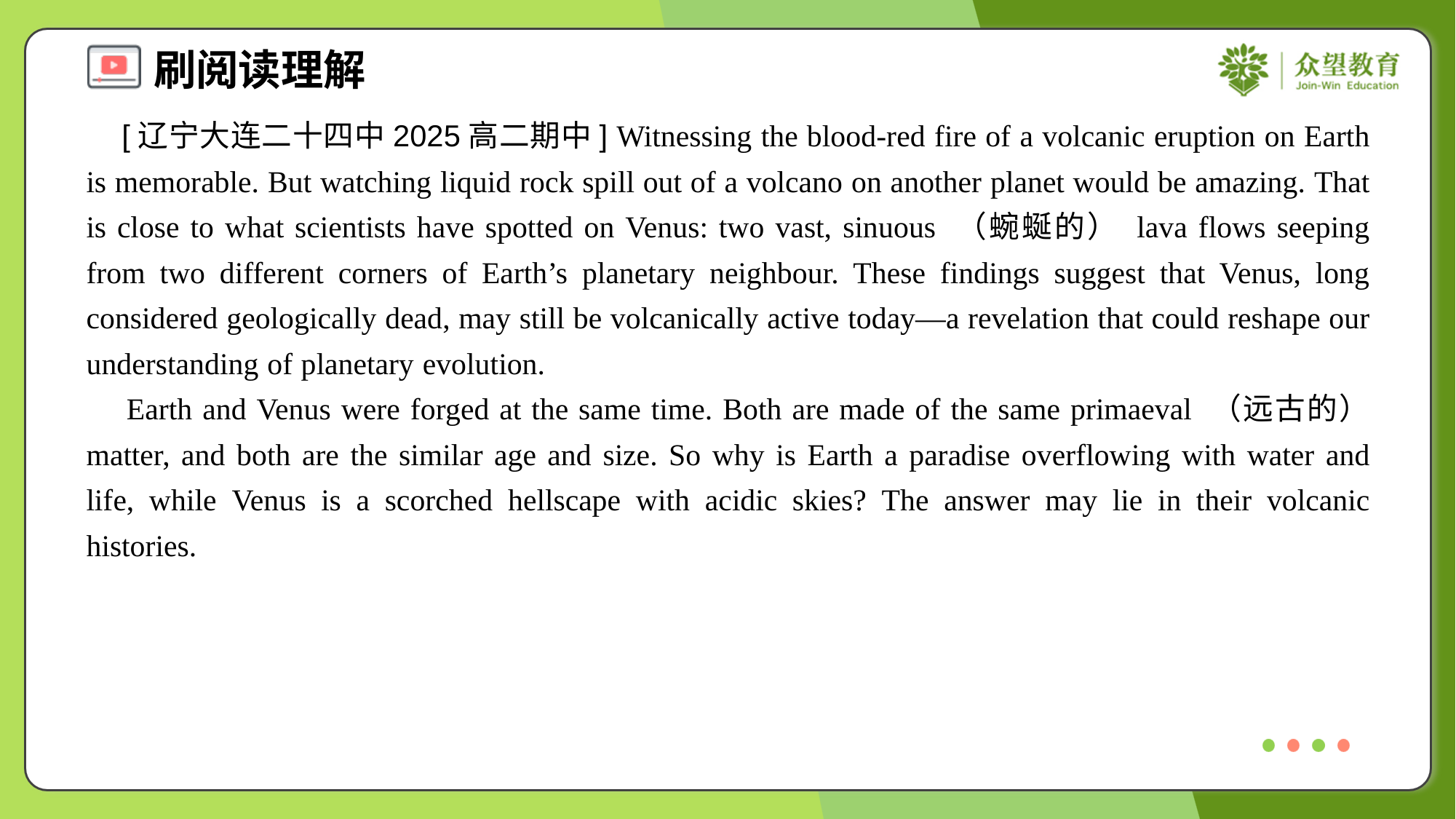

[辽宁大连二十四中2025高二期中] Witnessing the blood-red fire of a volcanic eruption on Earth is memorable. But watching liquid rock spill out of a volcano on another planet would be amazing. That is close to what scientists have spotted on Venus: two vast, sinuous （蜿蜒的） lava flows seeping from two different corners of Earth’s planetary neighbour. These findings suggest that Venus, long considered geologically dead, may still be volcanically active today—a revelation that could reshape our understanding of planetary evolution.
    Earth and Venus were forged at the same time. Both are made of the same primaeval （远古的） matter, and both are the similar age and size. So why is Earth a paradise overflowing with water and life, while Venus is a scorched hellscape with acidic skies? The answer may lie in their volcanic histories.